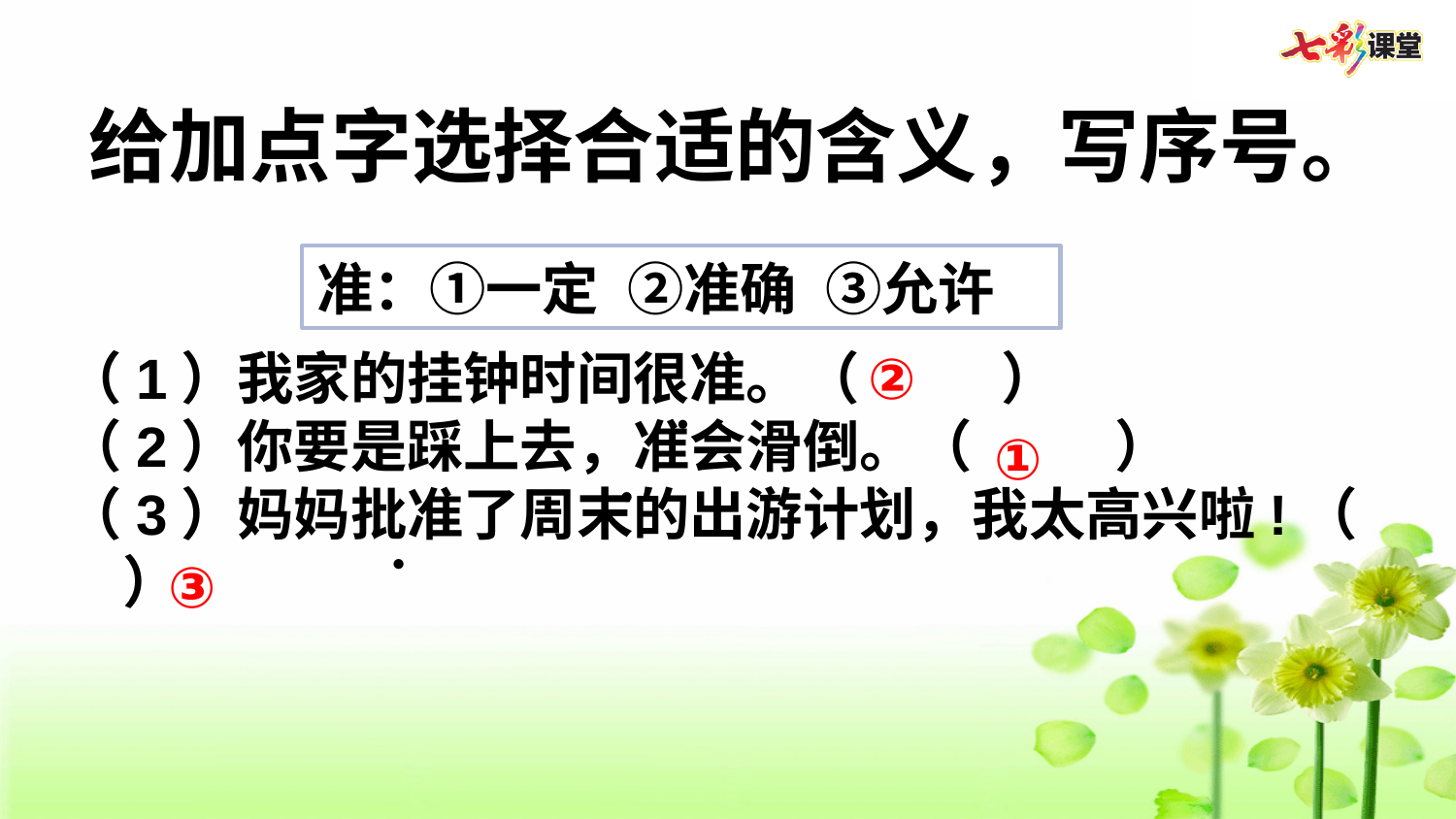

给加点字选择合适的含义，写序号。
准：①一定 ②准确 ③允许

②
（1）我家的挂钟时间很准。（     ）
（2）你要是踩上去，准会滑倒。（     ）
（3）妈妈批准了周末的出游计划，我太高兴啦!（     ）
·
①
·
·
③